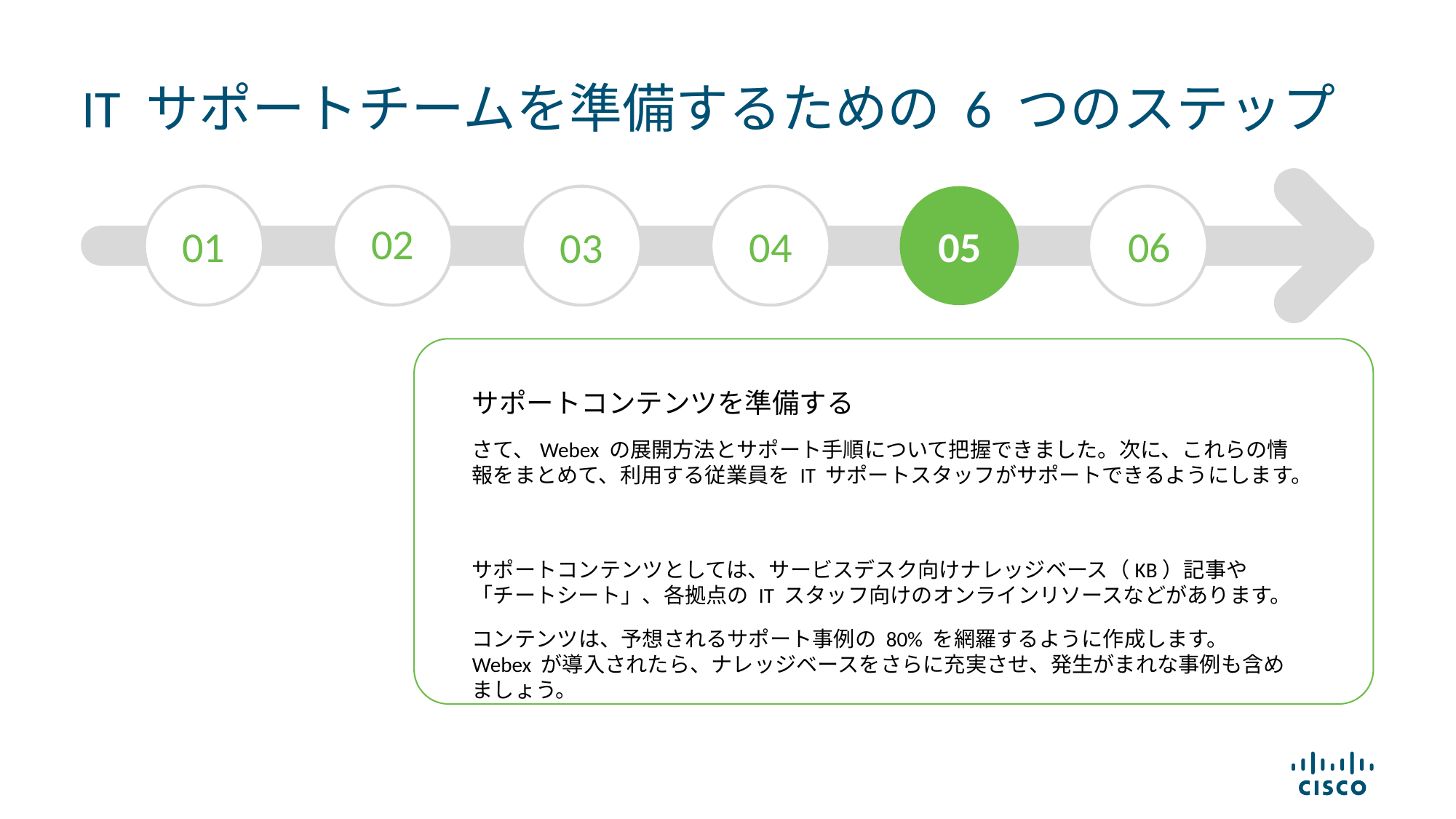

# IT サポートチームを準備するための 6 つのステップ

02
01
04
05
06
03

サポートコンテンツを準備する
さて、Webex の展開方法とサポート手順について把握できました。次に、これらの情報をまとめて、利用する従業員を IT サポートスタッフがサポートできるようにします。
サポートコンテンツとしては、サービスデスク向けナレッジベース（KB）記事や「チートシート」、各拠点の IT スタッフ向けのオンラインリソースなどがあります。
コンテンツは、予想されるサポート事例の 80% を網羅するように作成します。
Webex が導入されたら、ナレッジベースをさらに充実させ、発生がまれな事例も含めましょう。